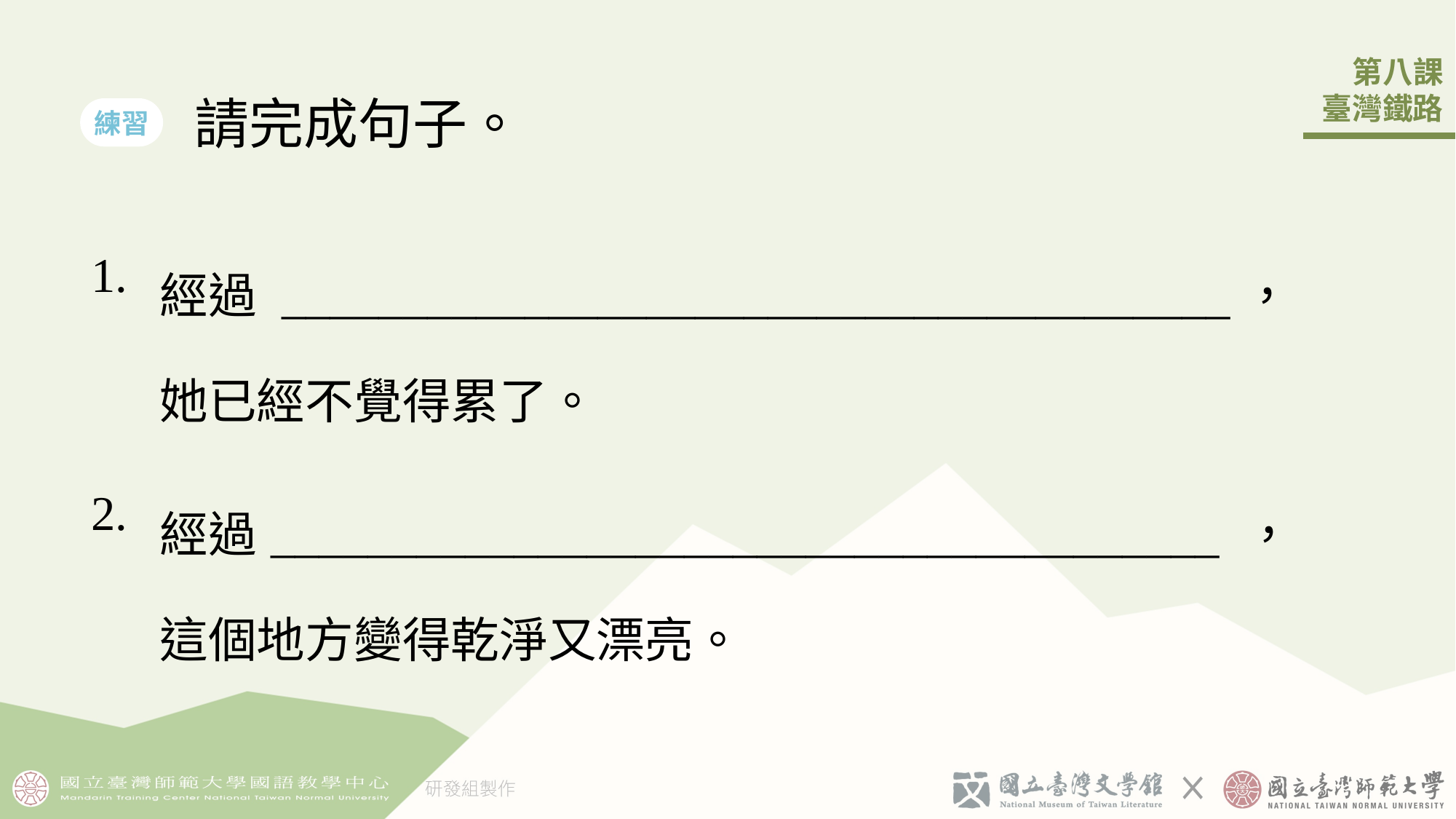

請完成句子。
練習
| 1. | 經過 \_\_\_\_\_\_\_\_\_\_\_\_\_\_\_\_\_\_\_\_\_\_\_\_\_\_\_\_\_\_\_\_\_\_\_\_\_\_\_，她已經不覺得󠇡累了。 |
| --- | --- |
| 2. | 經過\_\_\_\_\_\_\_\_\_\_\_\_\_\_\_\_\_\_\_\_\_\_\_\_\_\_\_\_\_\_\_\_\_\_\_\_\_\_\_ ，這個󠇡地方變得󠇡乾淨又漂亮。 |